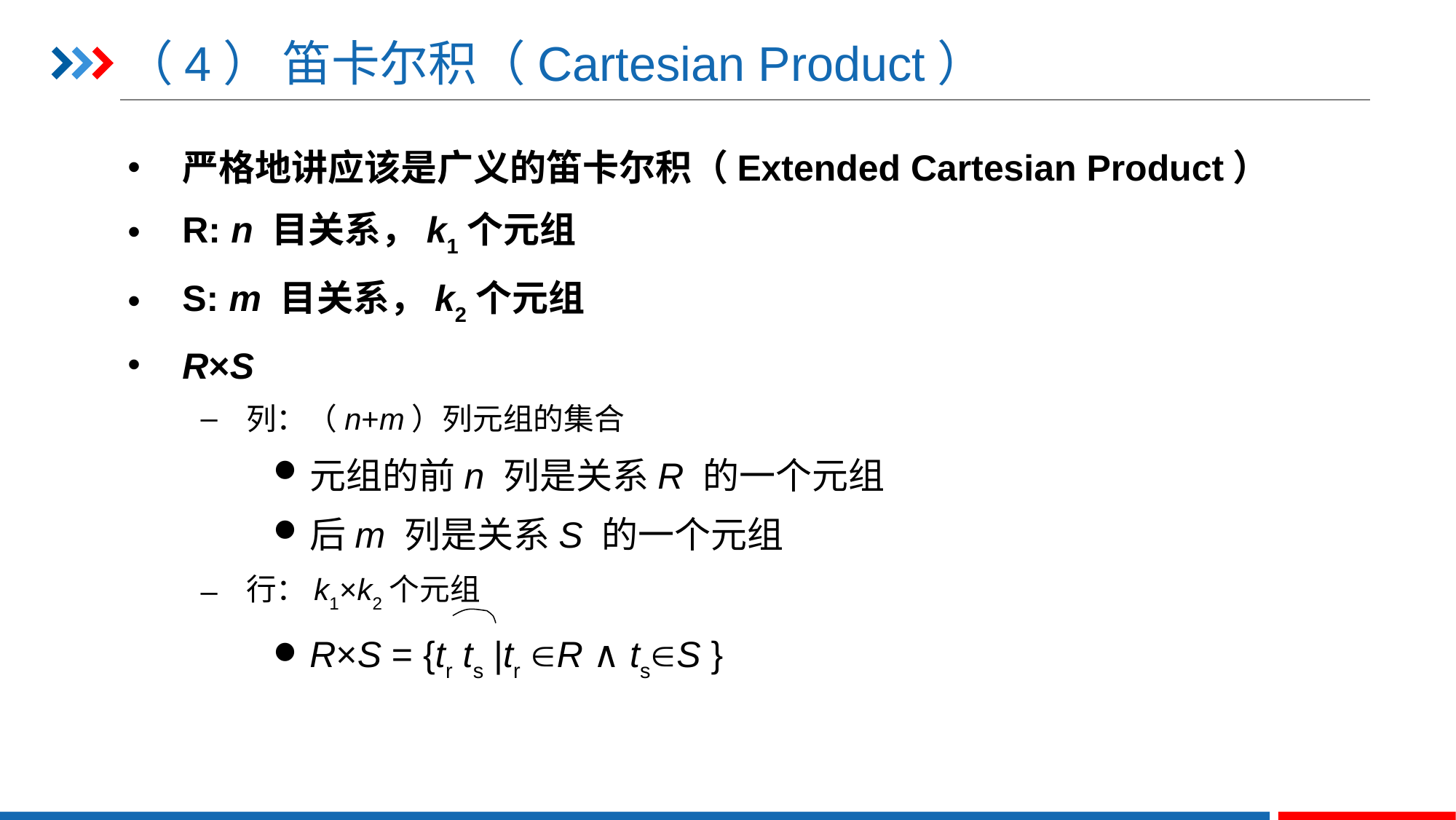

# （4） 笛卡尔积（Cartesian Product）
严格地讲应该是广义的笛卡尔积（Extended Cartesian Product）
R: n 目关系，k1个元组
S: m 目关系，k2个元组
R×S
列：（n+m）列元组的集合
元组的前n 列是关系R 的一个元组
后m 列是关系S 的一个元组
行：k1×k2个元组
R×S = {tr ts |tr ∈R ∧ ts∈S }